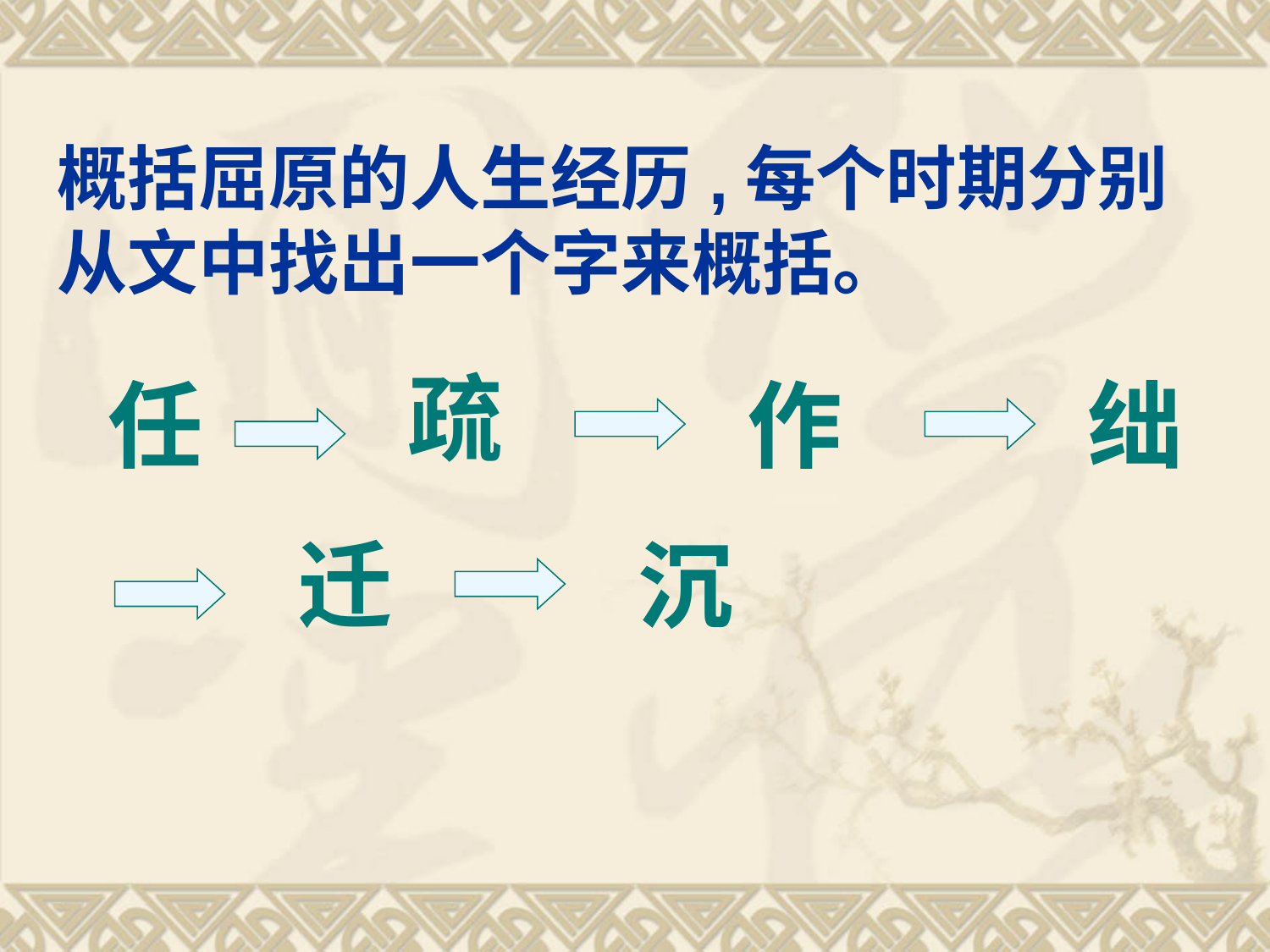

# 概括屈原的人生经历,每个时期分别从文中找出一个字来概括。
疏
任
作
绌

迁
沉